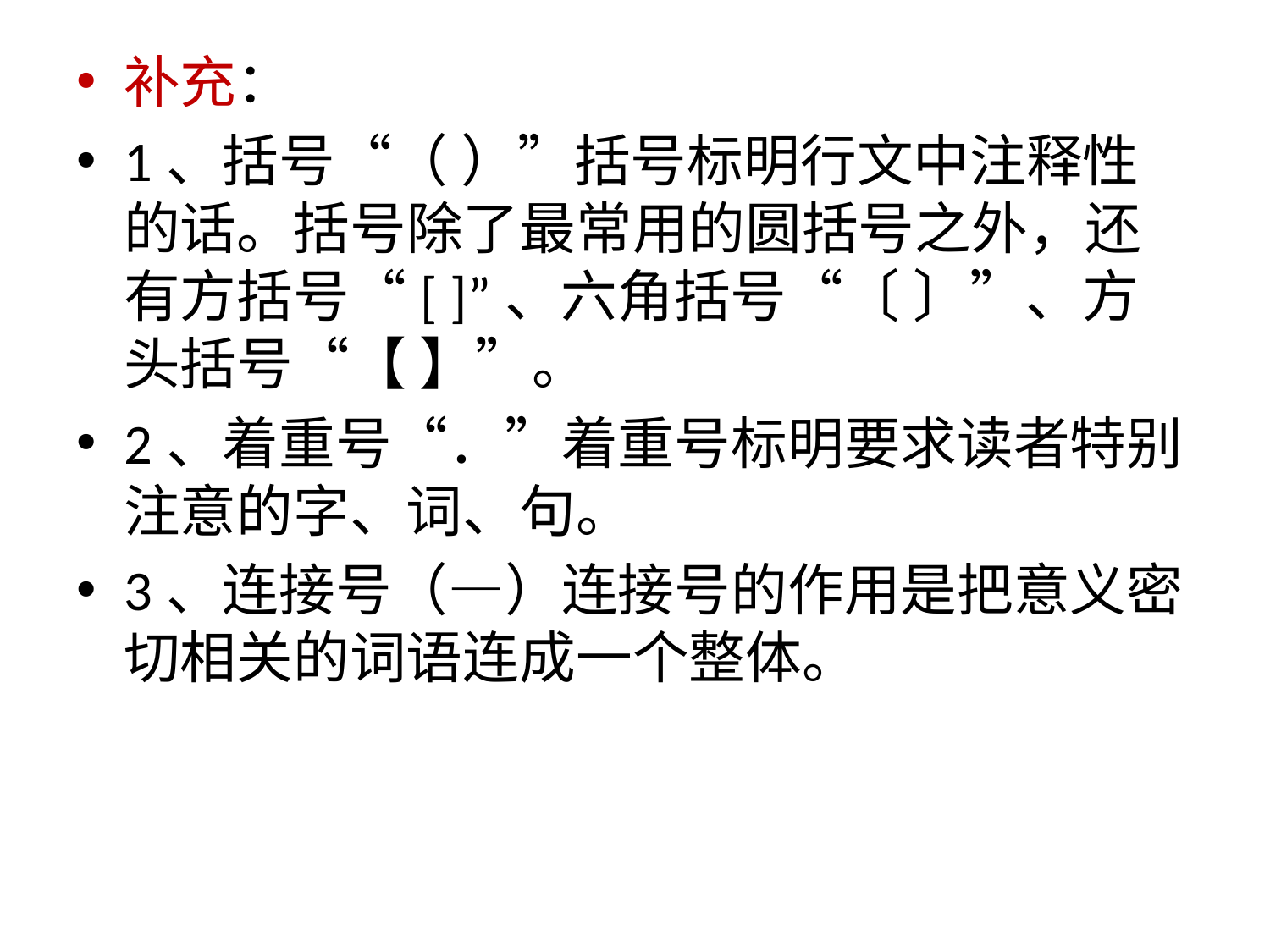

#
补充：
1、括号“（ ）”括号标明行文中注释性的话。括号除了最常用的圆括号之外，还有方括号“[ ]”、六角括号“〔 〕”、方头括号“【 】”。
2、着重号“．”着重号标明要求读者特别注意的字、词、句。
3、连接号（—）连接号的作用是把意义密切相关的词语连成一个整体。